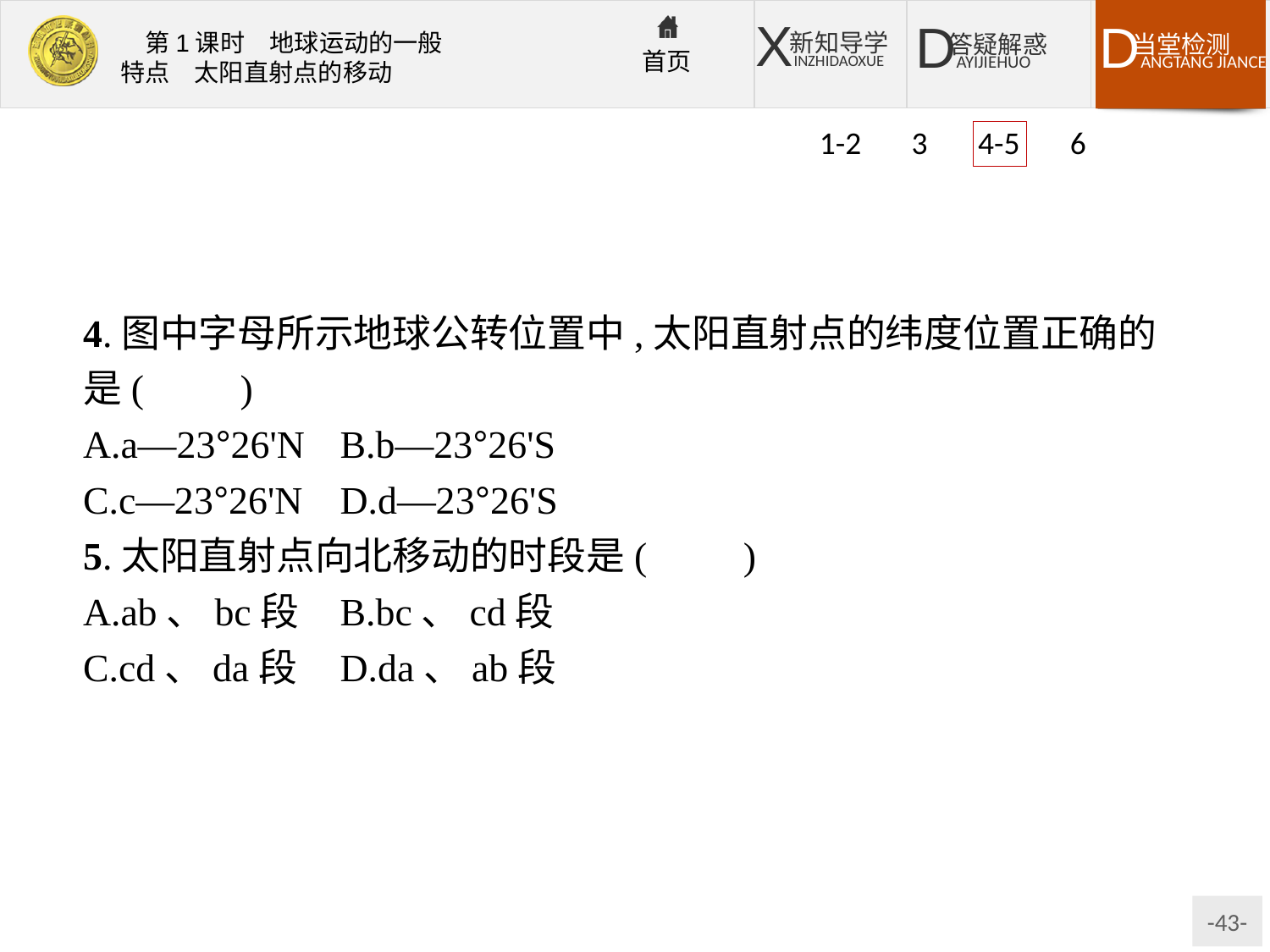

1-2       3       4-5       6

4.图中字母所示地球公转位置中,太阳直射点的纬度位置正确的是(　　)
A.a—23°26'N	B.b—23°26'S
C.c—23°26'N	D.d—23°26'S
5.太阳直射点向北移动的时段是(　　)
A.ab、bc段	B.bc、cd段
C.cd、da段	D.da、ab段